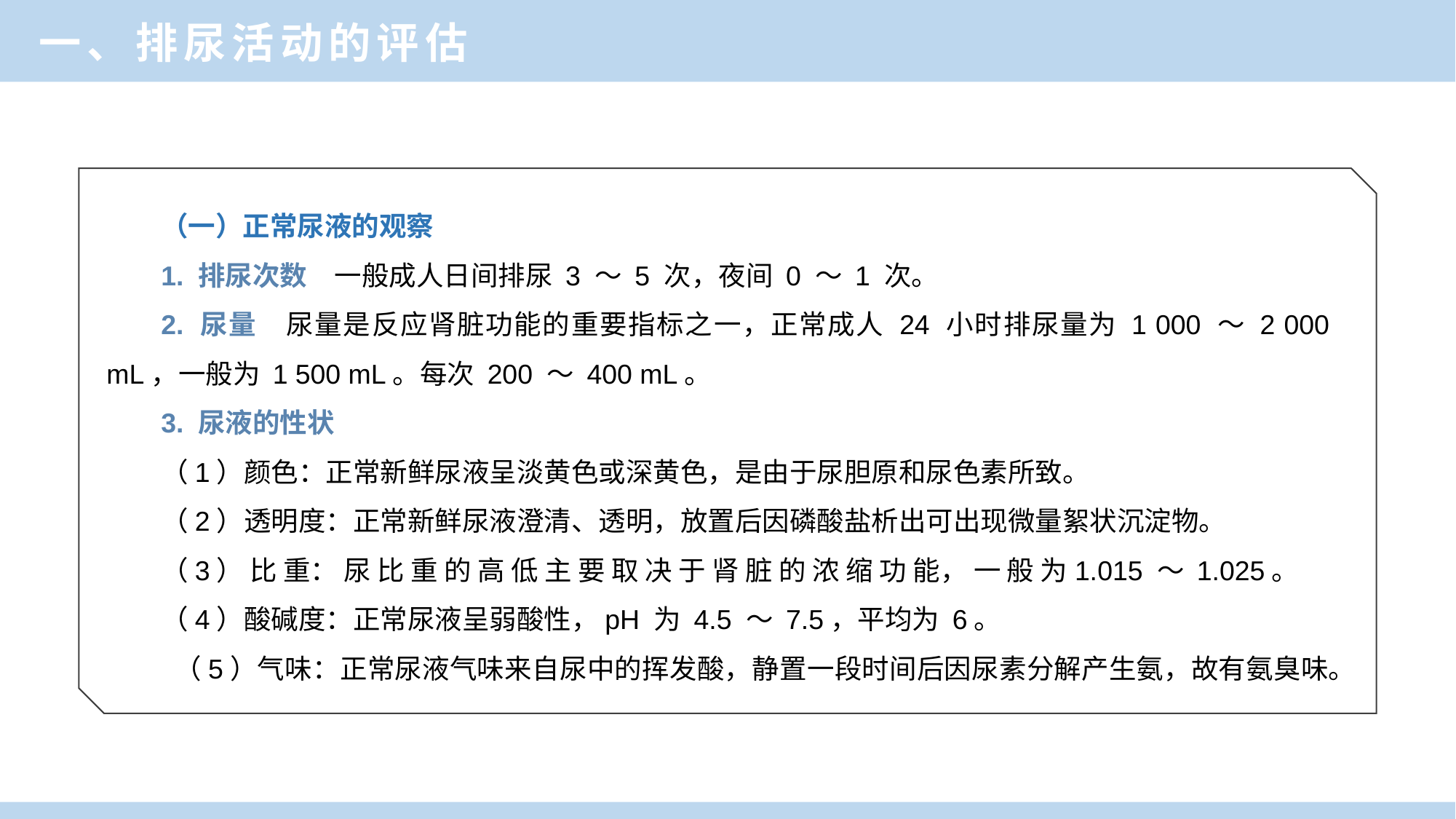

一、排尿活动的评估

（一）正常尿液的观察
1. 排尿次数　一般成人日间排尿 3 ～ 5 次，夜间 0 ～ 1 次。
2. 尿量　尿量是反应肾脏功能的重要指标之一，正常成人 24 小时排尿量为 1 000 ～ 2 000 mL，一般为 1 500 mL。每次 200 ～ 400 mL。
3. 尿液的性状
（1）颜色：正常新鲜尿液呈淡黄色或深黄色，是由于尿胆原和尿色素所致。
（2）透明度：正常新鲜尿液澄清、透明，放置后因磷酸盐析出可出现微量絮状沉淀物。
（3） 比 重： 尿 比 重 的 高 低 主 要 取 决 于 肾 脏 的 浓 缩 功 能， 一 般 为1.015 ～ 1.025。
（4）酸碱度：正常尿液呈弱酸性，pH 为 4.5 ～ 7.5，平均为 6。
 （5）气味：正常尿液气味来自尿中的挥发酸，静置一段时间后因尿素分解产生氨，故有氨臭味。